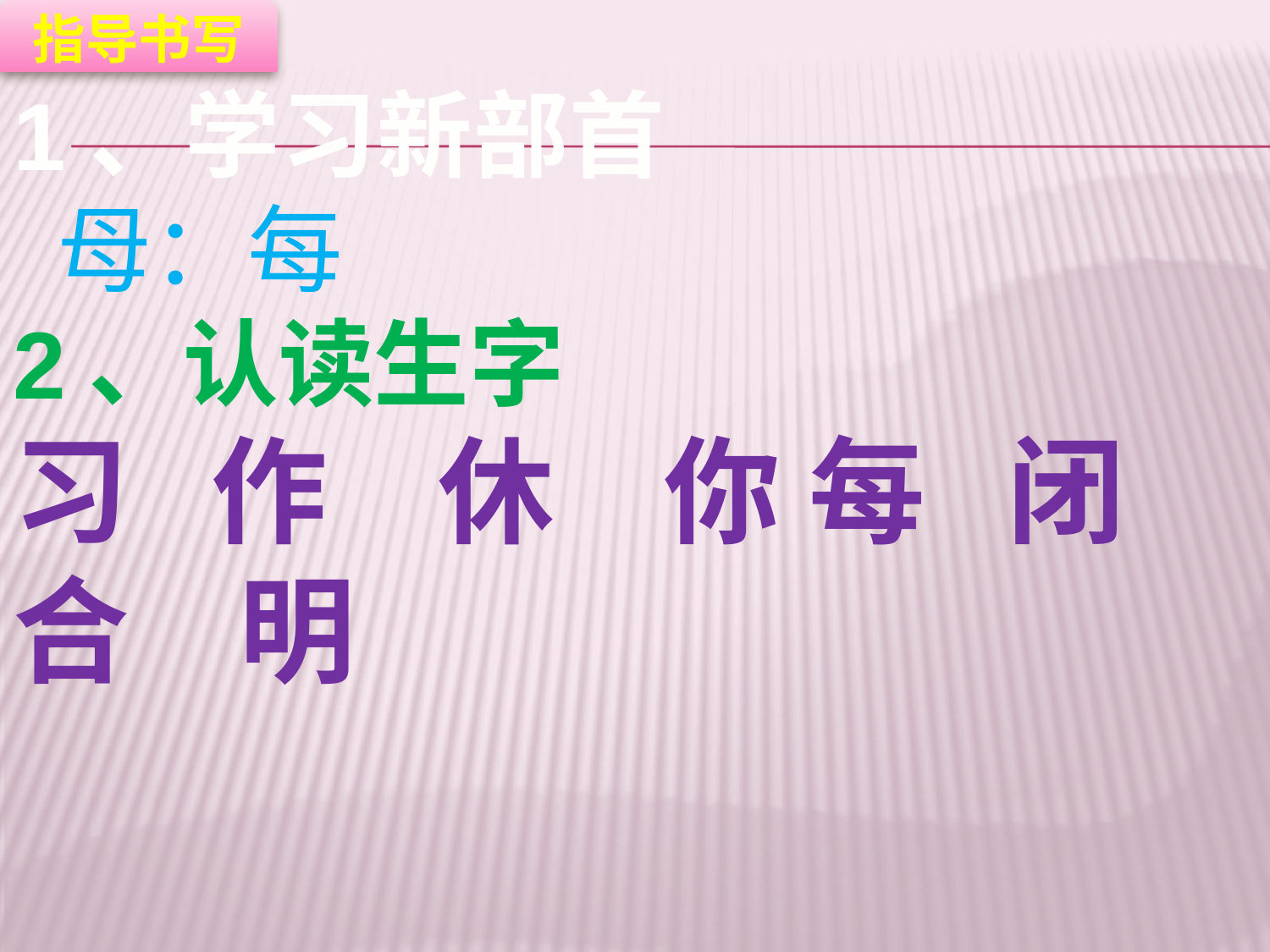

指导书写
1、学习新部首
 母：每
2、认读生字
习   作    休    你 每   闭    合    明